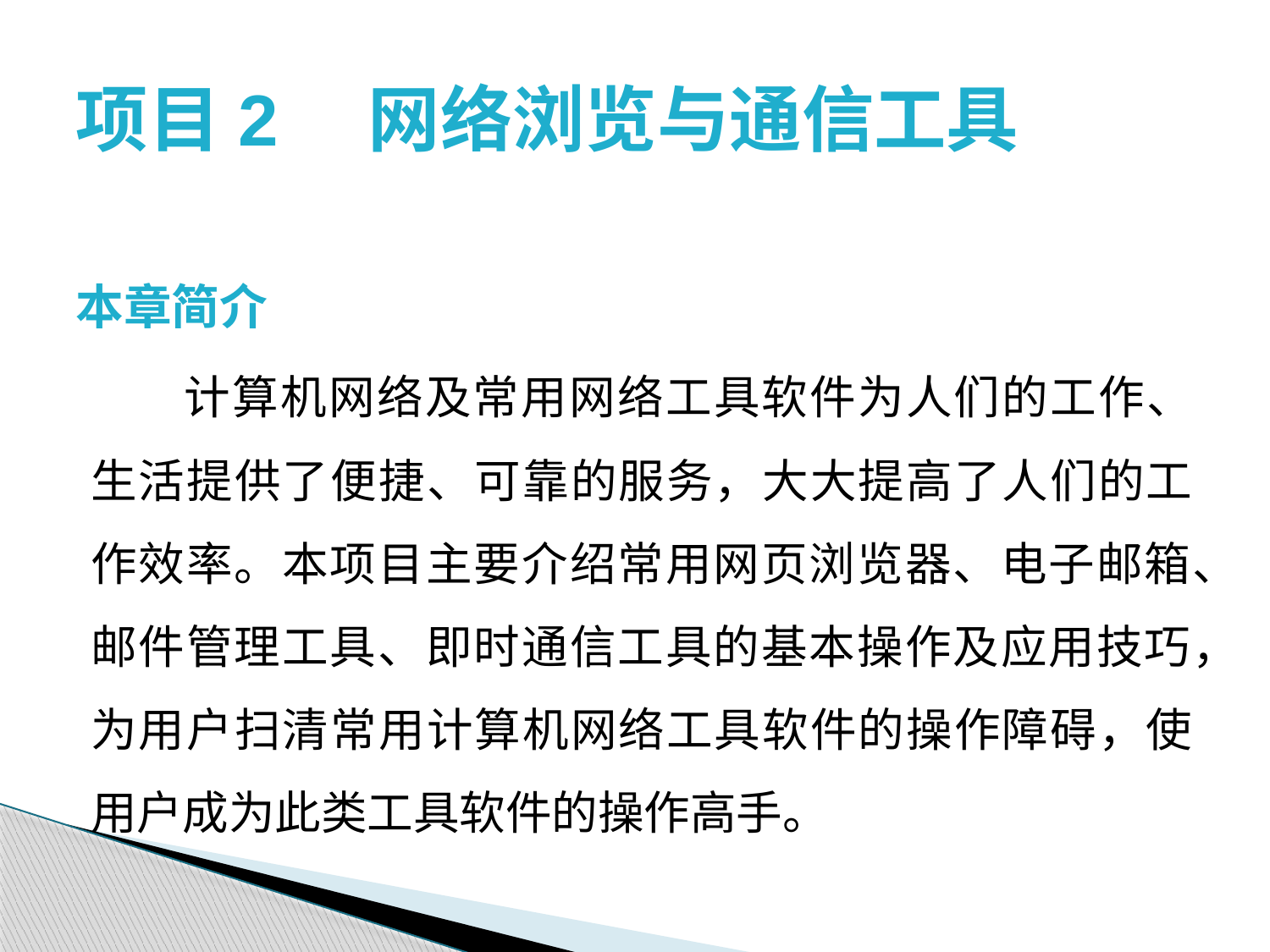

# 项目2　网络浏览与通信工具
本章简介
计算机网络及常用网络工具软件为人们的工作、生活提供了便捷、可靠的服务，大大提高了人们的工作效率。本项目主要介绍常用网页浏览器、电子邮箱、邮件管理工具、即时通信工具的基本操作及应用技巧，为用户扫清常用计算机网络工具软件的操作障碍，使用户成为此类工具软件的操作高手。